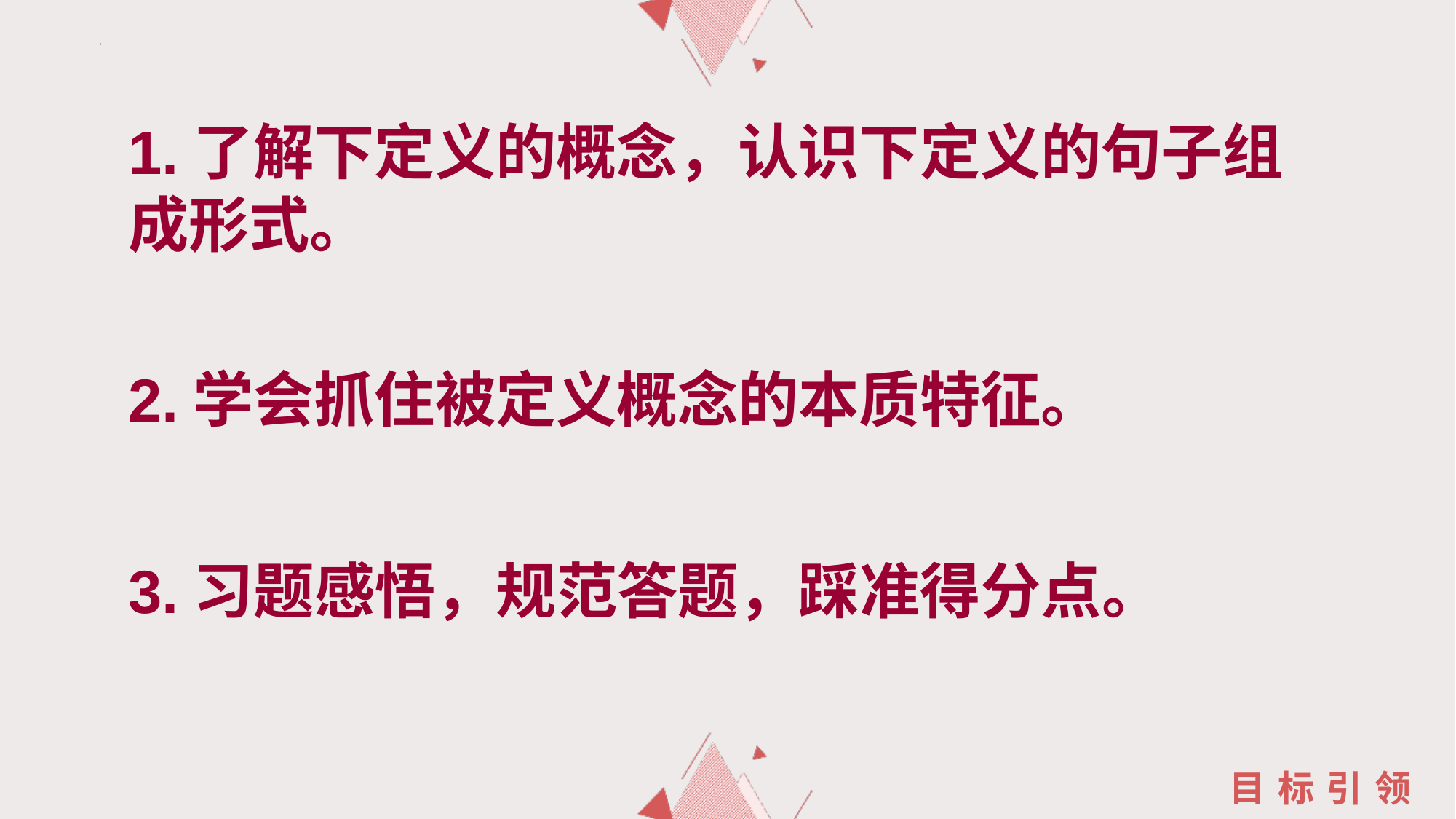

1.了解下定义的概念，认识下定义的句子组成形式。
2.学会抓住被定义概念的本质特征。
3.习题感悟，规范答题，踩准得分点。
目标引领